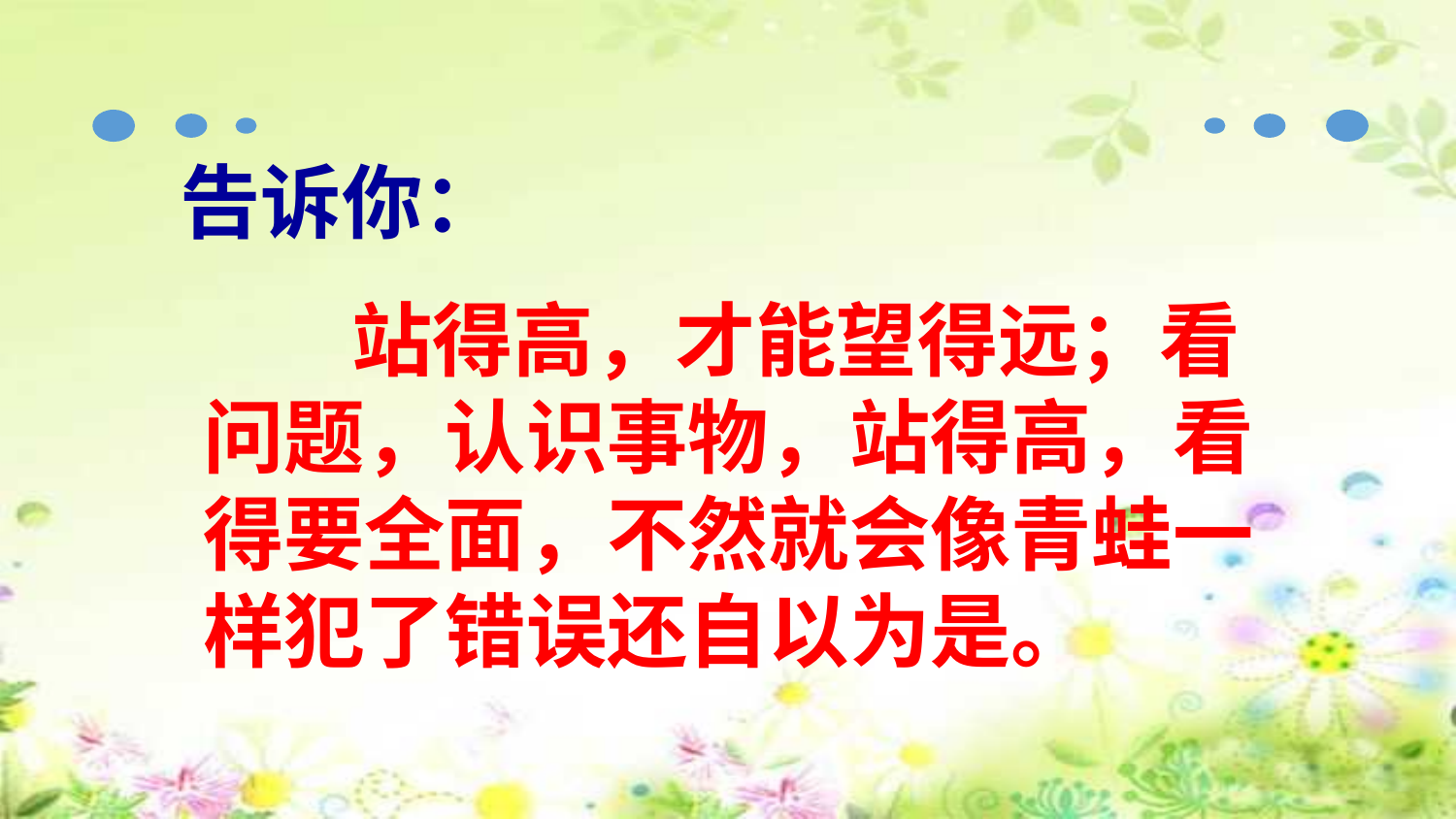

告诉你：
       站得高，才能望得远；看问题，认识事物，站得高，看得要全面，不然就会像青蛙一样犯了错误还自以为是。